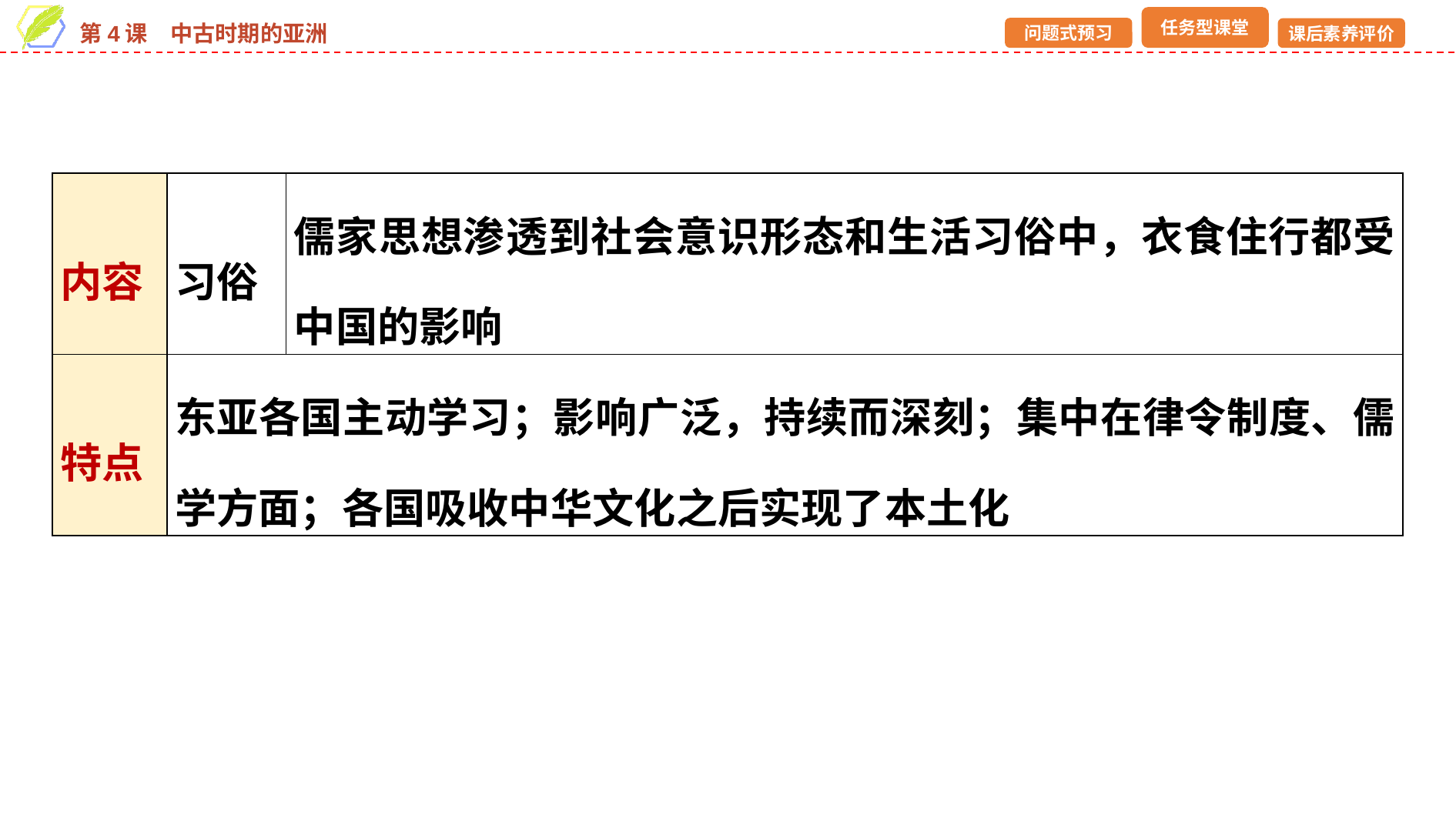

| 内容 | 习俗 | 儒家思想渗透到社会意识形态和生活习俗中，衣食住行都受中国的影响 |
| --- | --- | --- |
| 特点 | 东亚各国主动学习；影响广泛，持续而深刻；集中在律令制度、儒学方面；各国吸收中华文化之后实现了本土化 |  |